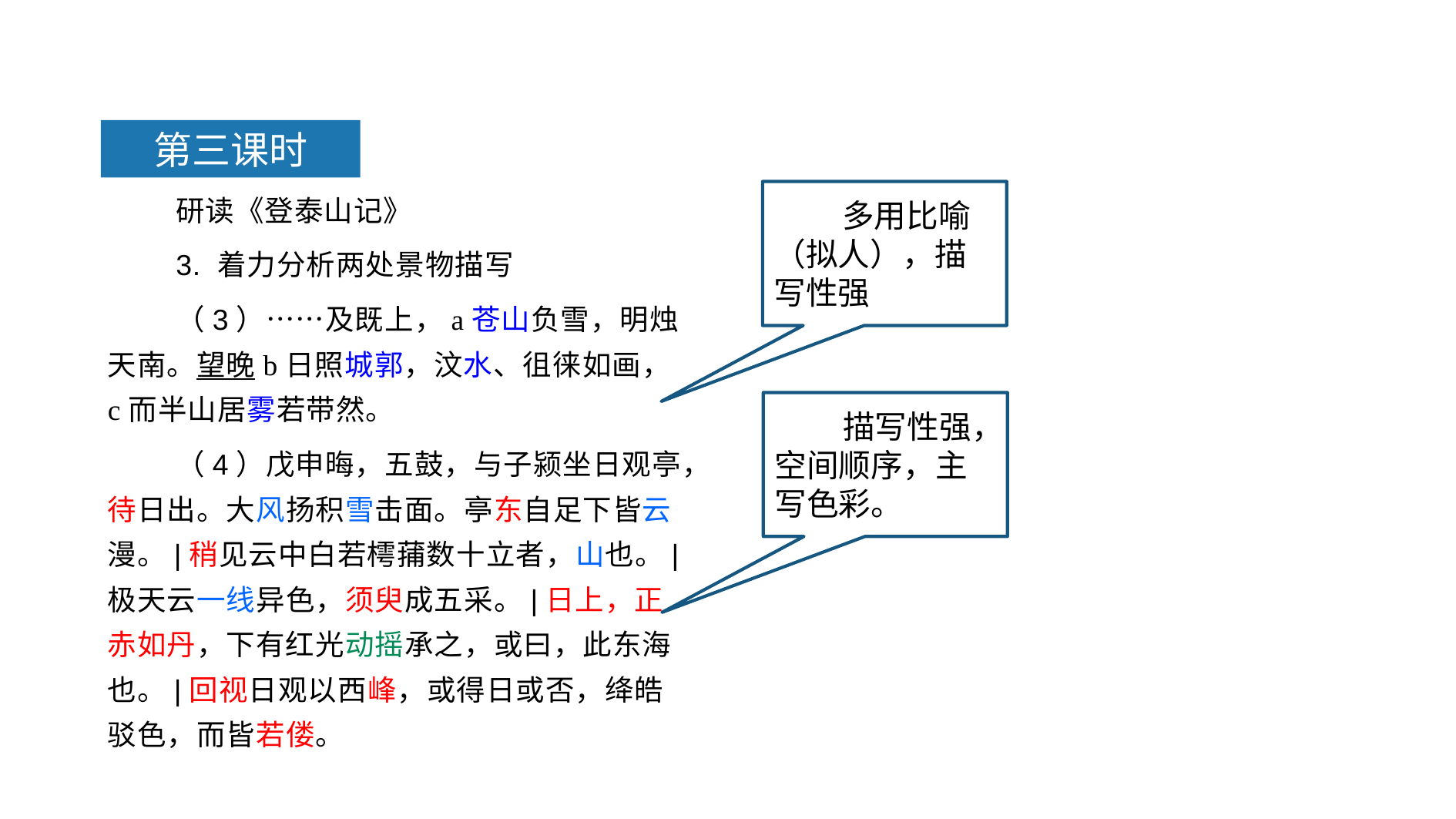

第三课时
研读《登泰山记》
3. 着力分析两处景物描写
（3）……及既上，a苍山负雪，明烛天南。望晚b日照城郭，汶水、徂徕如画，c而半山居雾若带然。
（4）戊申晦，五鼓，与子颍坐日观亭，待日出。大风扬积雪击面。亭东自足下皆云漫。|稍见云中白若樗蒱数十立者，山也。|极天云一线异色，须臾成五采。|日上，正赤如丹，下有红光动摇承之，或曰，此东海也。|回视日观以西峰，或得日或否，绛皓驳色，而皆若偻。
多用比喻（拟人），描写性强
描写性强，空间顺序，主写色彩。